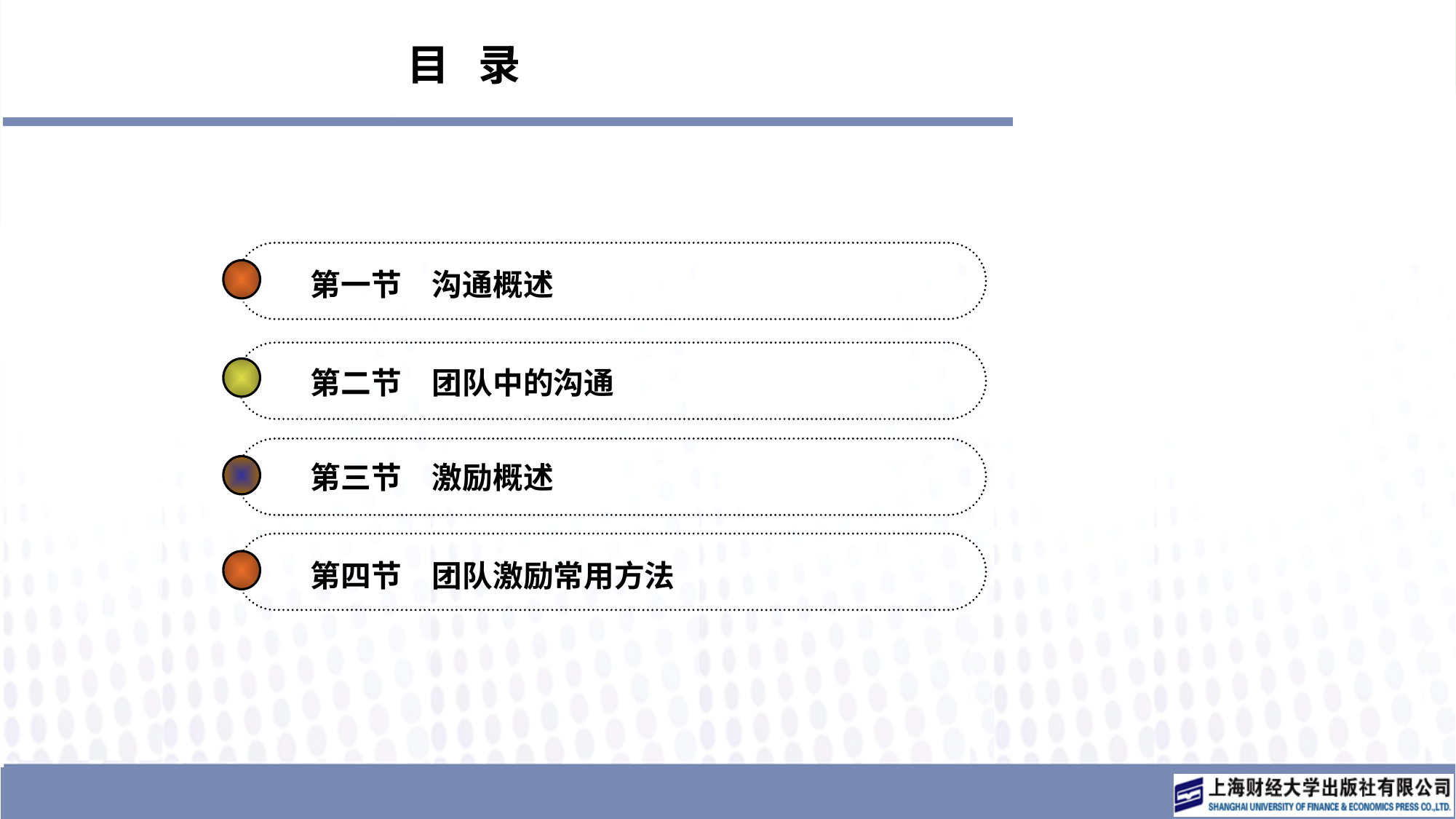

目   录

第一节　沟通概述

第二节　团队中的沟通

第三节　激励概述

第四节　团队激励常用方法